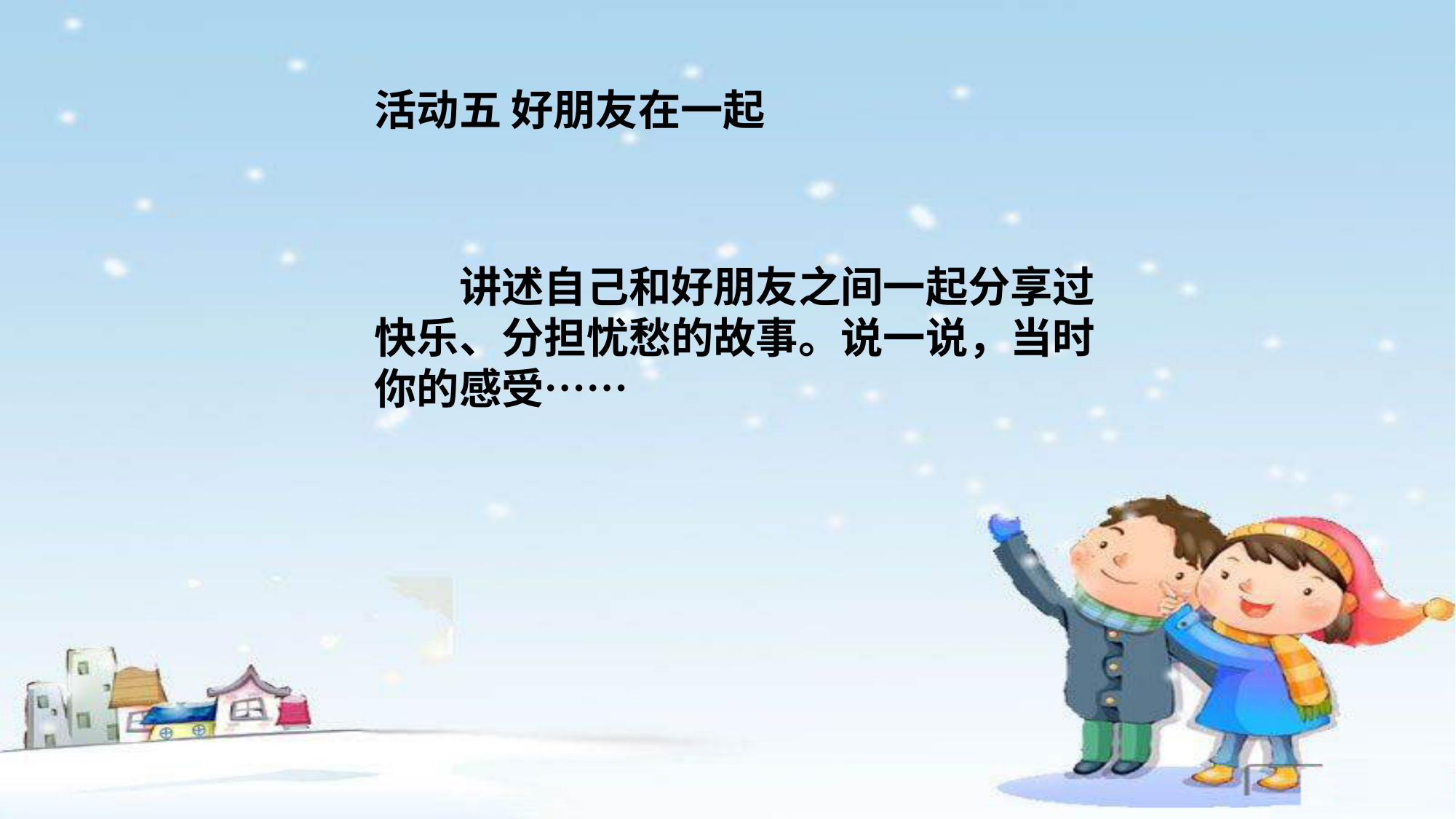

活动五 好朋友在一起
　　讲述自己和好朋友之间一起分享过快乐、分担忧愁的故事。说一说，当时你的感受……